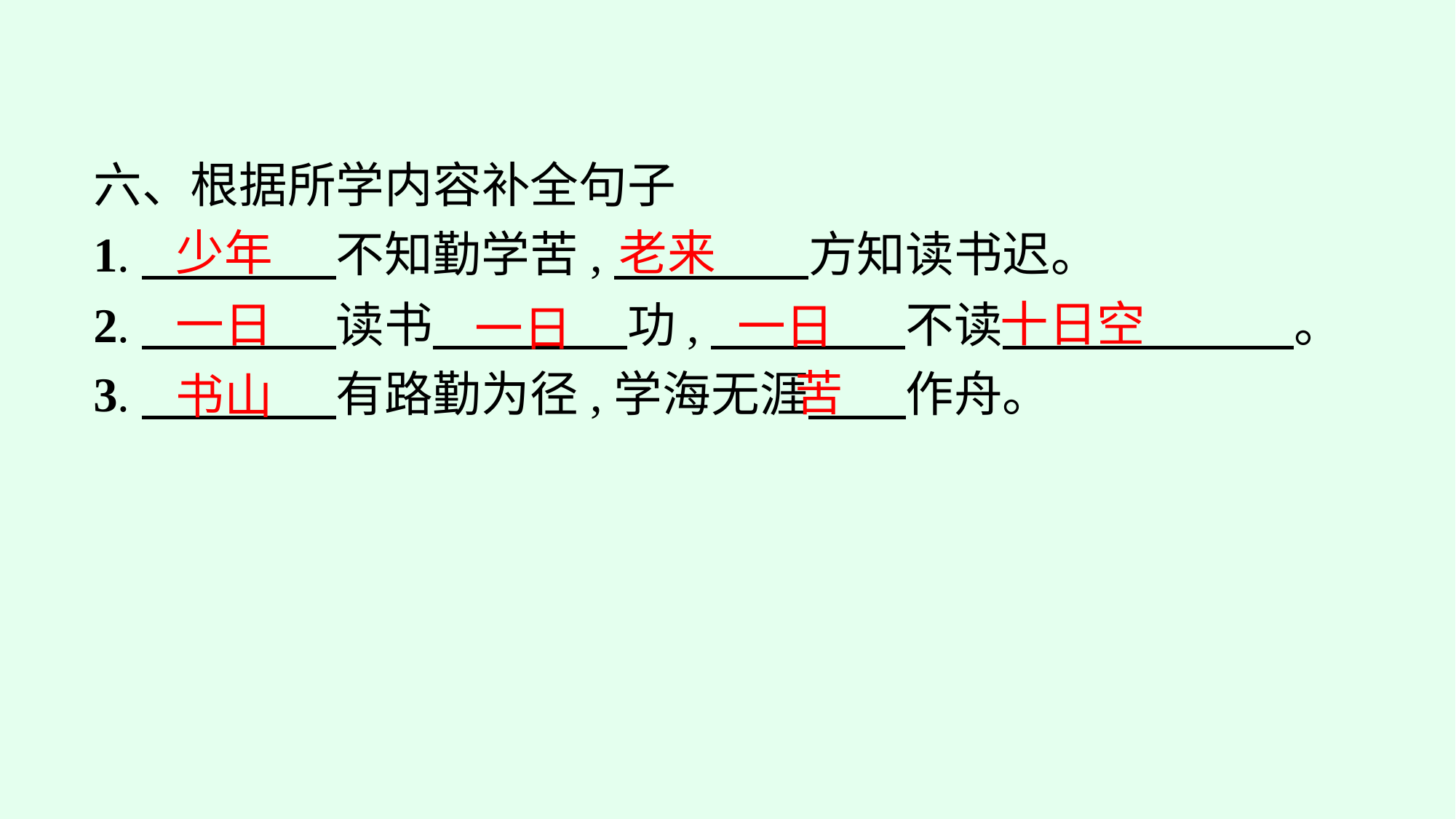

六、根据所学内容补全句子
1.　　　　不知勤学苦,　　　　方知读书迟。
2.　　　　读书　　　　功,　　　　不读　　　　　　。
3.　　　　有路勤为径,学海无涯　　作舟。
少年
老来
十日空
一日
一日
一日
苦
书山